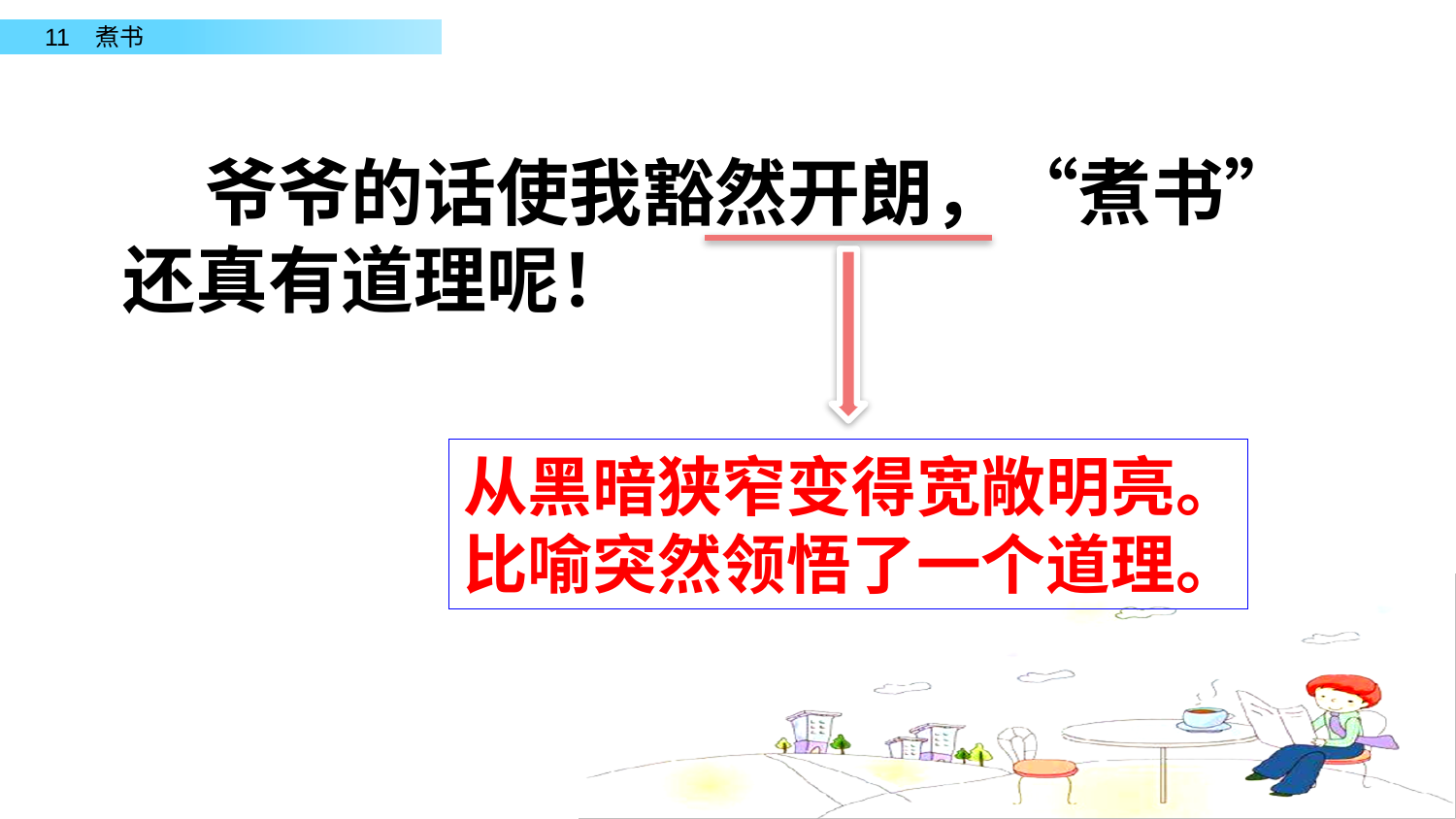

爷爷的话使我豁然开朗，“煮书”还真有道理呢！

从黑暗狭窄变得宽敞明亮。比喻突然领悟了一个道理。